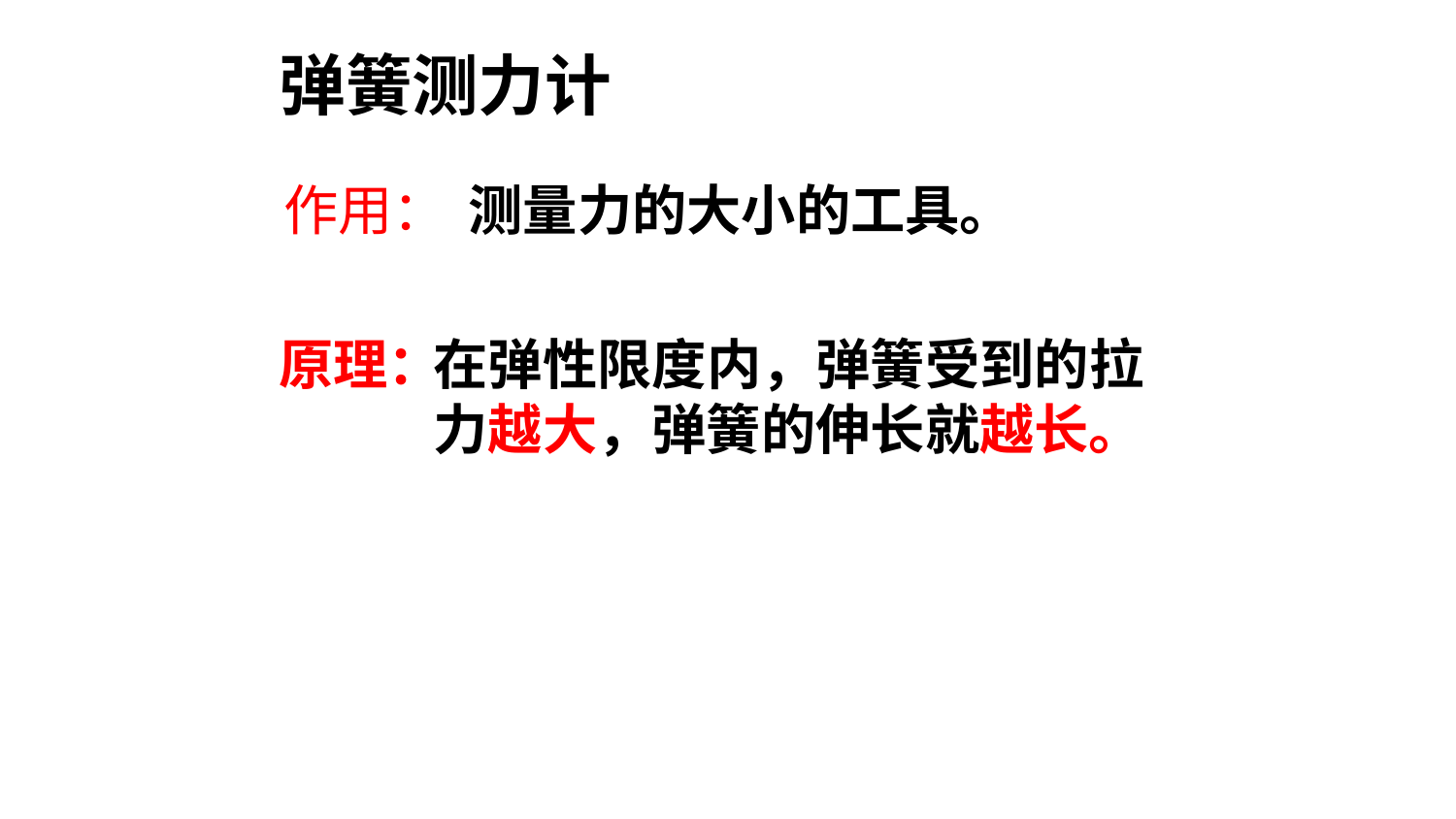

弹簧测力计
作用：
测量力的大小的工具。
原理：
在弹性限度内，弹簧受到的拉力越大，弹簧的伸长就越长。